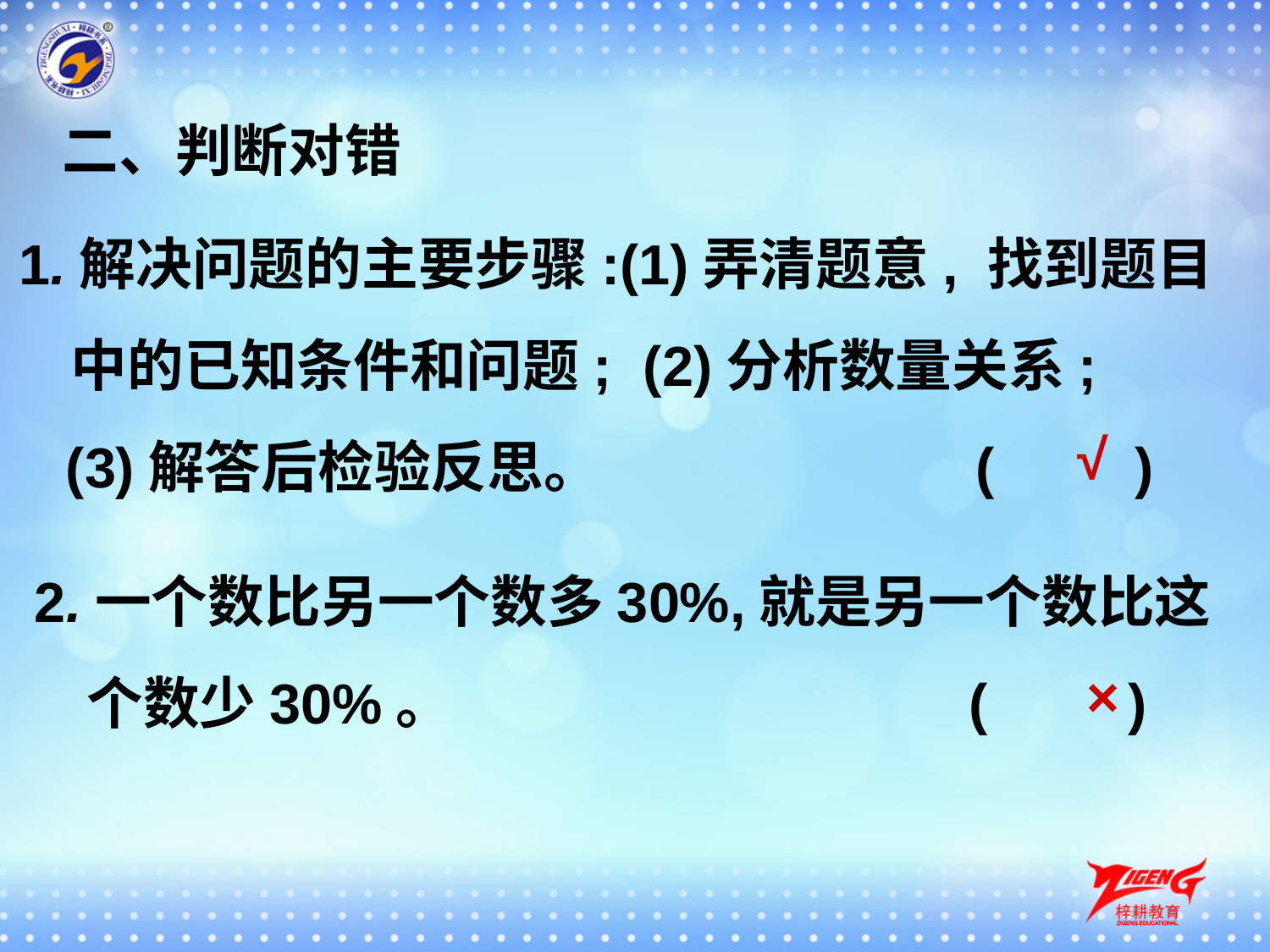

二、判断对错
1.解决问题的主要步骤:(1)弄清题意, 找到题目
   中的已知条件和问题;  (2)分析数量关系;
   (3)解答后检验反思。                            (　　)
√
2.一个数比另一个数多30%,就是另一个数比这
   个数少30%。 	                                (　　)
×